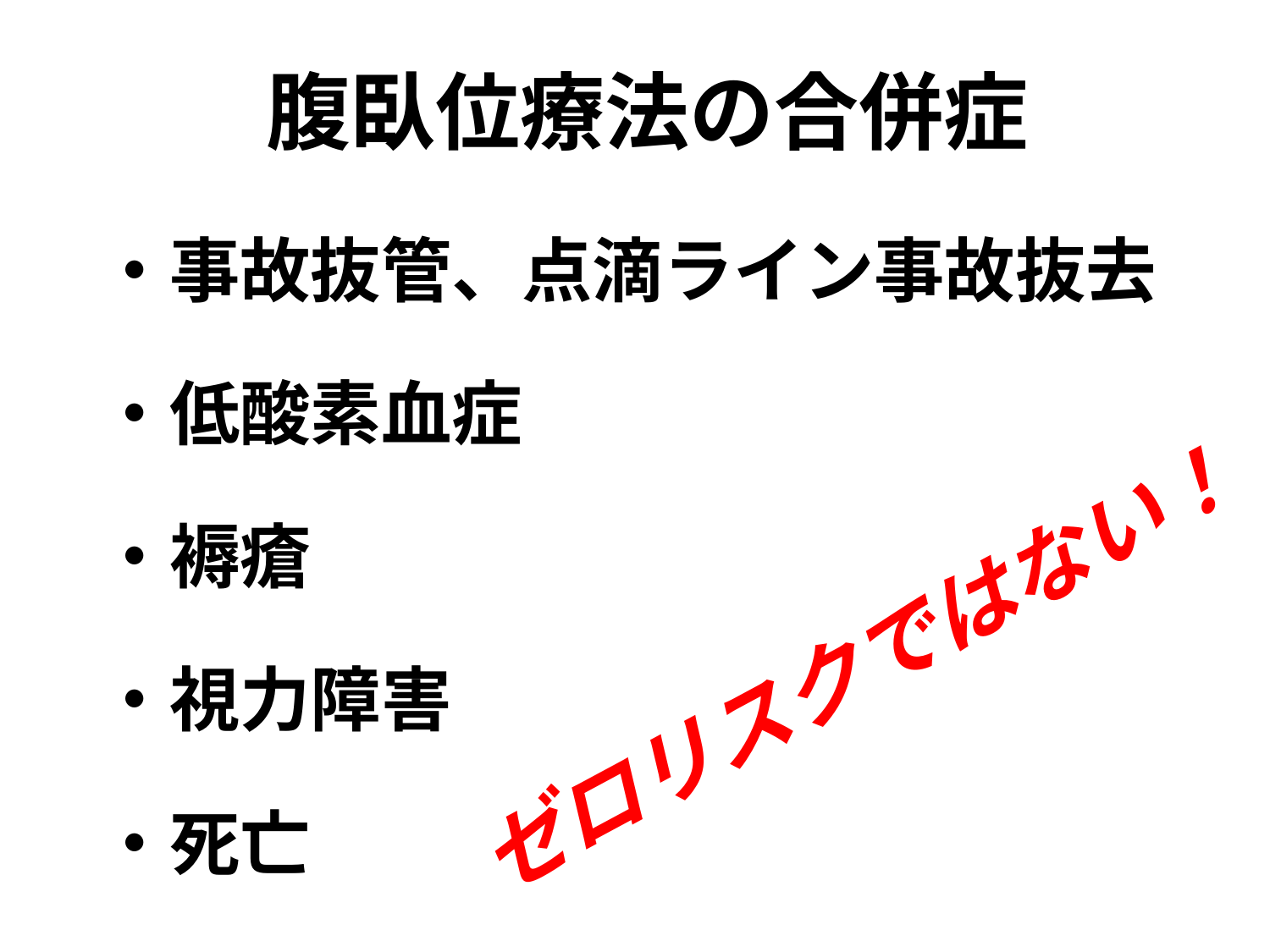

# 腹臥位療法の合併症
・事故抜管、点滴ライン事故抜去
・低酸素血症
・褥瘡
・視力障害
・死亡
ゼロリスクではない！